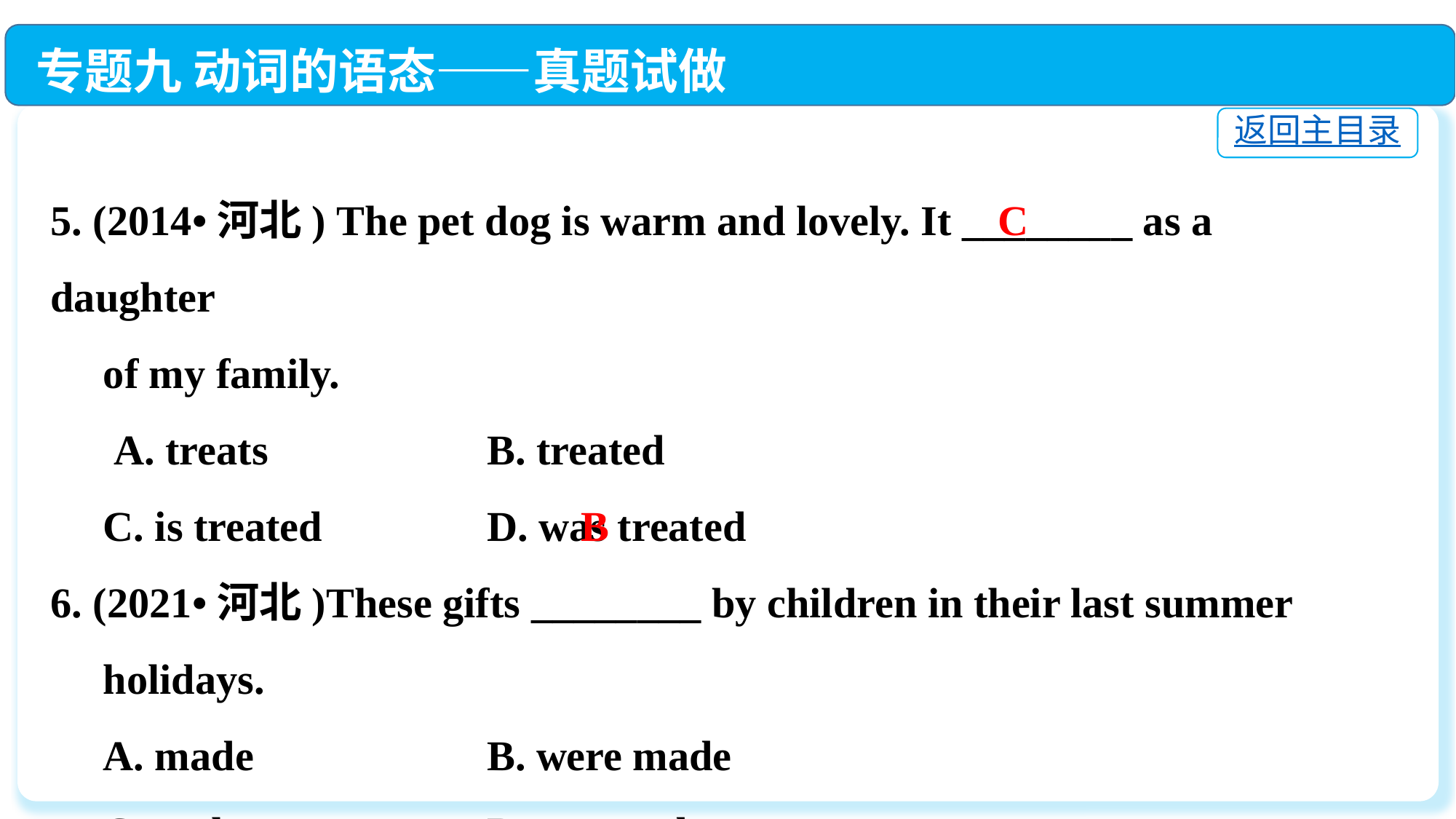

专题九 动词的语态——真题试做

返回主目录
5. (2014•河北) The pet dog is warm and lovely. It ________ as a daughter
     of my family.
      A. treats			B. treated
     C. is treated		D. was treated
6. (2021•河北)These gifts ________ by children in their last summer
     holidays.
     A. made			B. were made
     C. make			D. are made
C
B